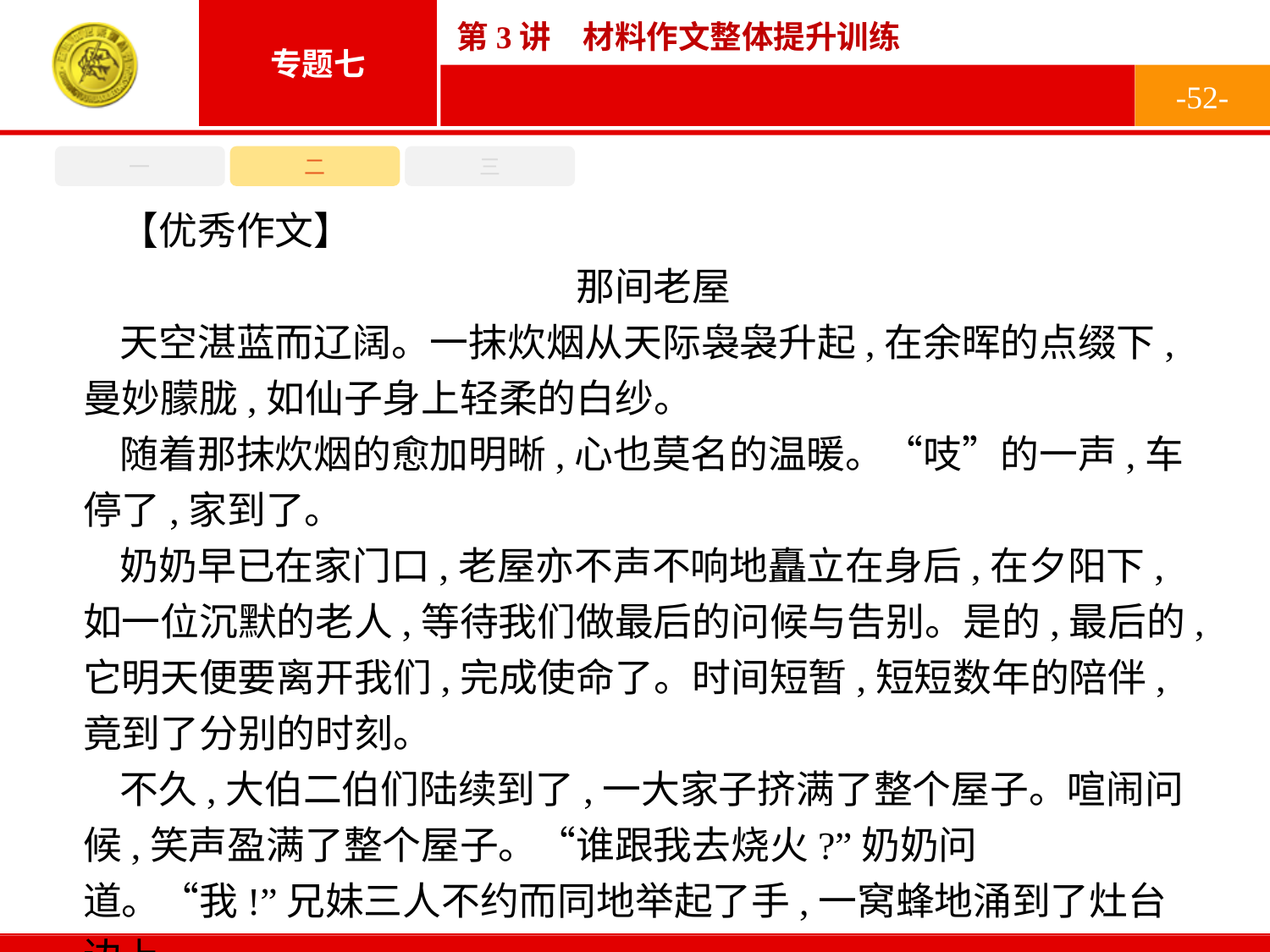

-52-
一
二
三
【优秀作文】
那间老屋
天空湛蓝而辽阔。一抹炊烟从天际袅袅升起,在余晖的点缀下,曼妙朦胧,如仙子身上轻柔的白纱。
随着那抹炊烟的愈加明晰,心也莫名的温暖。“吱”的一声,车停了,家到了。
奶奶早已在家门口,老屋亦不声不响地矗立在身后,在夕阳下,如一位沉默的老人,等待我们做最后的问候与告别。是的,最后的,它明天便要离开我们,完成使命了。时间短暂,短短数年的陪伴,竟到了分别的时刻。
不久,大伯二伯们陆续到了,一大家子挤满了整个屋子。喧闹问候,笑声盈满了整个屋子。“谁跟我去烧火?”奶奶问道。“我!”兄妹三人不约而同地举起了手,一窝蜂地涌到了灶台边上。